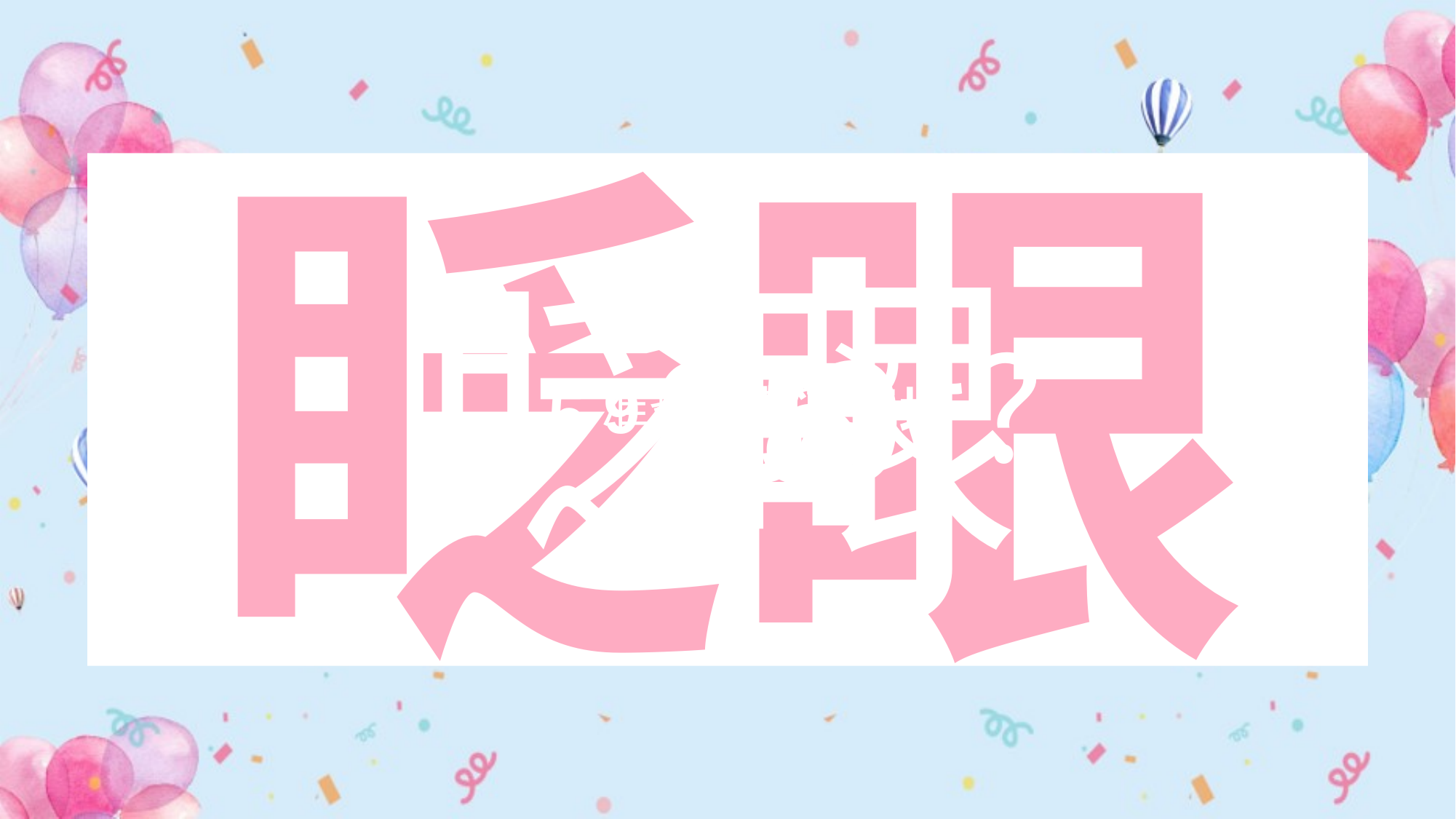

眨眼

眨眼
59
1
3
15
48
26
37
？
没
9
眨眼
5
59
准备好没？
闪
快
开场
秒
接下来
千万
别